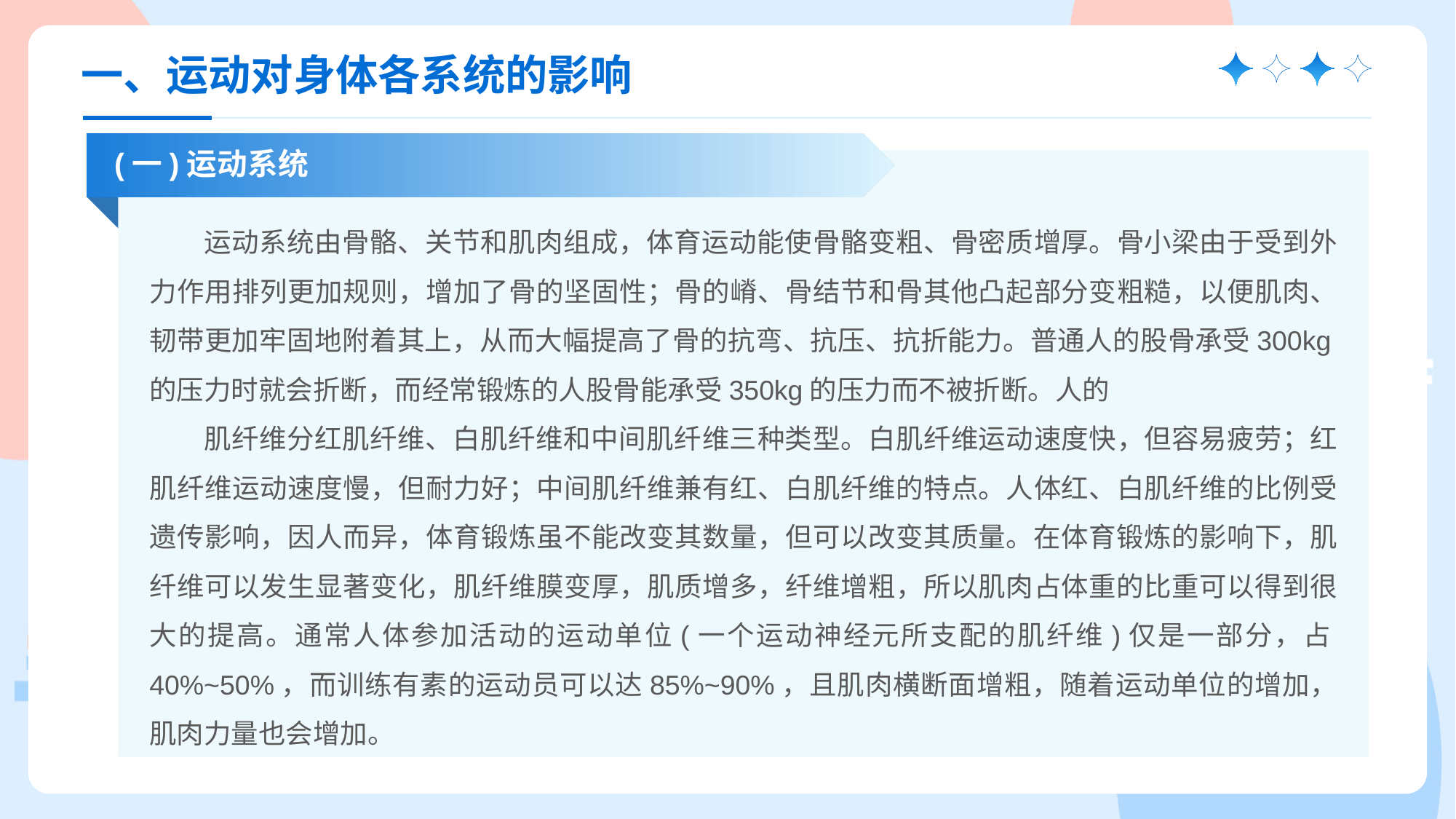

一、运动对身体各系统的影响
(一)运动系统

运动系统由骨骼、关节和肌肉组成，体育运动能使骨骼变粗、骨密质增厚。骨小梁由于受到外力作用排列更加规则，增加了骨的坚固性；骨的嵴、骨结节和骨其他凸起部分变粗糙，以便肌肉、韧带更加牢固地附着其上，从而大幅提高了骨的抗弯、抗压、抗折能力。普通人的股骨承受300kg的压力时就会折断，而经常锻炼的人股骨能承受350kg的压力而不被折断。人的
肌纤维分红肌纤维、白肌纤维和中间肌纤维三种类型。白肌纤维运动速度快，但容易疲劳；红肌纤维运动速度慢，但耐力好；中间肌纤维兼有红、白肌纤维的特点。人体红、白肌纤维的比例受遗传影响，因人而异，体育锻炼虽不能改变其数量，但可以改变其质量。在体育锻炼的影响下，肌纤维可以发生显著变化，肌纤维膜变厚，肌质增多，纤维增粗，所以肌肉占体重的比重可以得到很大的提高。通常人体参加活动的运动单位(一个运动神经元所支配的肌纤维)仅是一部分，占40%~50%，而训练有素的运动员可以达85%~90%，且肌肉横断面增粗，随着运动单位的增加，肌肉力量也会增加。